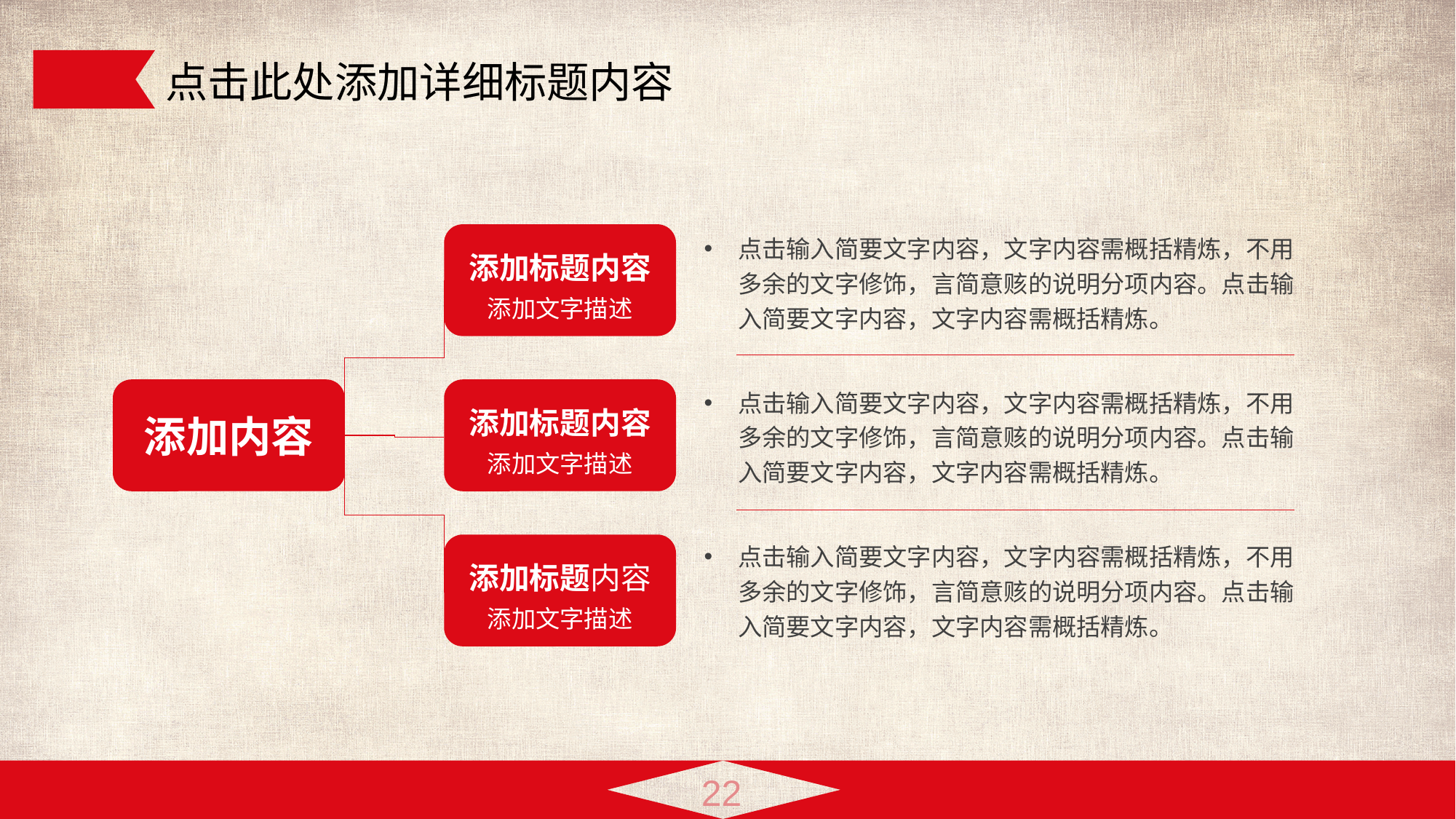

点击此处添加详细标题内容
点击输入简要文字内容，文字内容需概括精炼，不用多余的文字修饰，言简意赅的说明分项内容。点击输入简要文字内容，文字内容需概括精炼。
添加标题内容
添加文字描述
点击输入简要文字内容，文字内容需概括精炼，不用多余的文字修饰，言简意赅的说明分项内容。点击输入简要文字内容，文字内容需概括精炼。
添加内容
添加标题内容
添加文字描述
点击输入简要文字内容，文字内容需概括精炼，不用多余的文字修饰，言简意赅的说明分项内容。点击输入简要文字内容，文字内容需概括精炼。
添加标题内容
添加文字描述
22